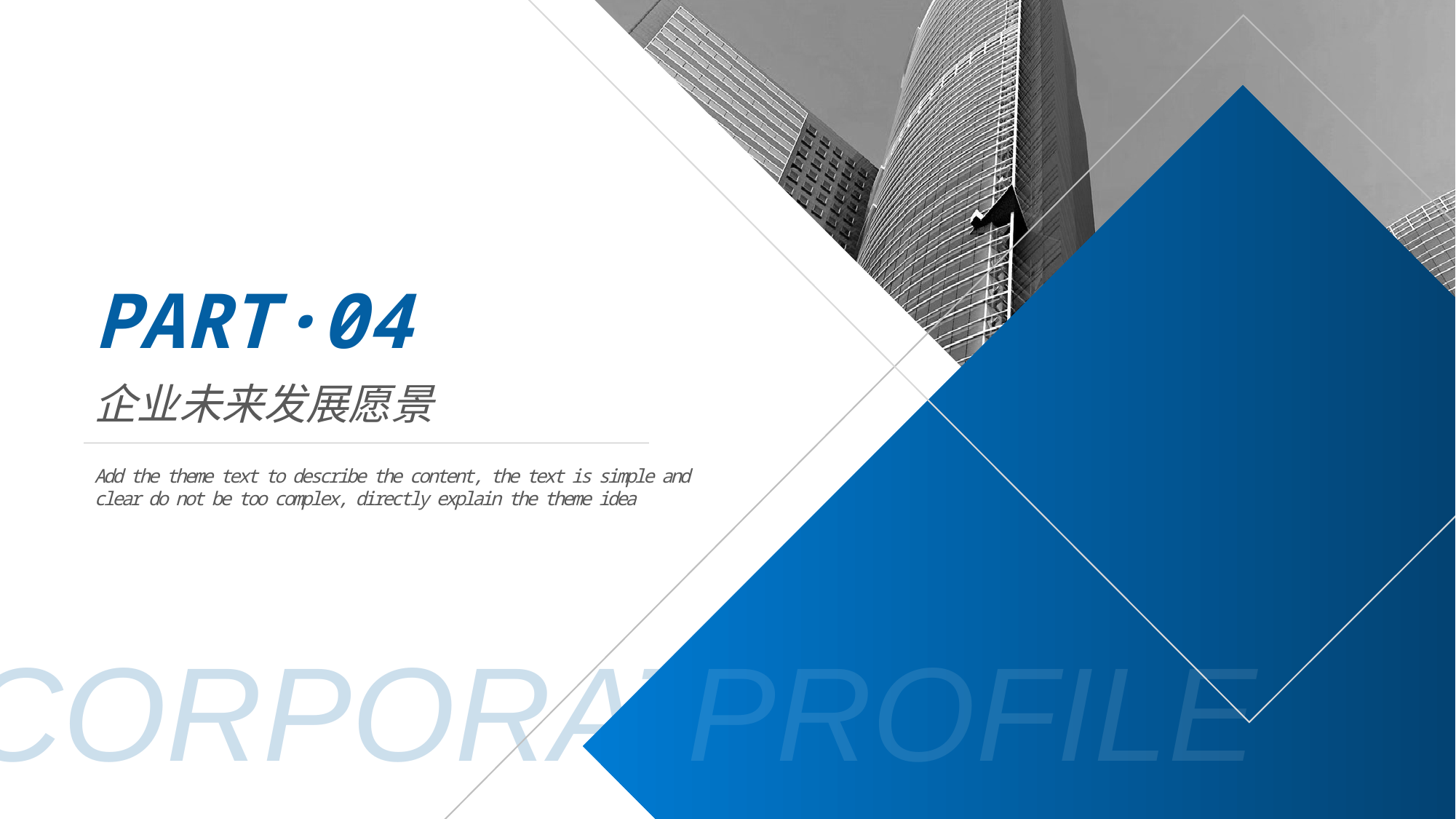

PART·04
企业未来发展愿景
Add the theme text to describe the content, the text is simple and clear do not be too complex, directly explain the theme idea
CORPORATE
PROFILE